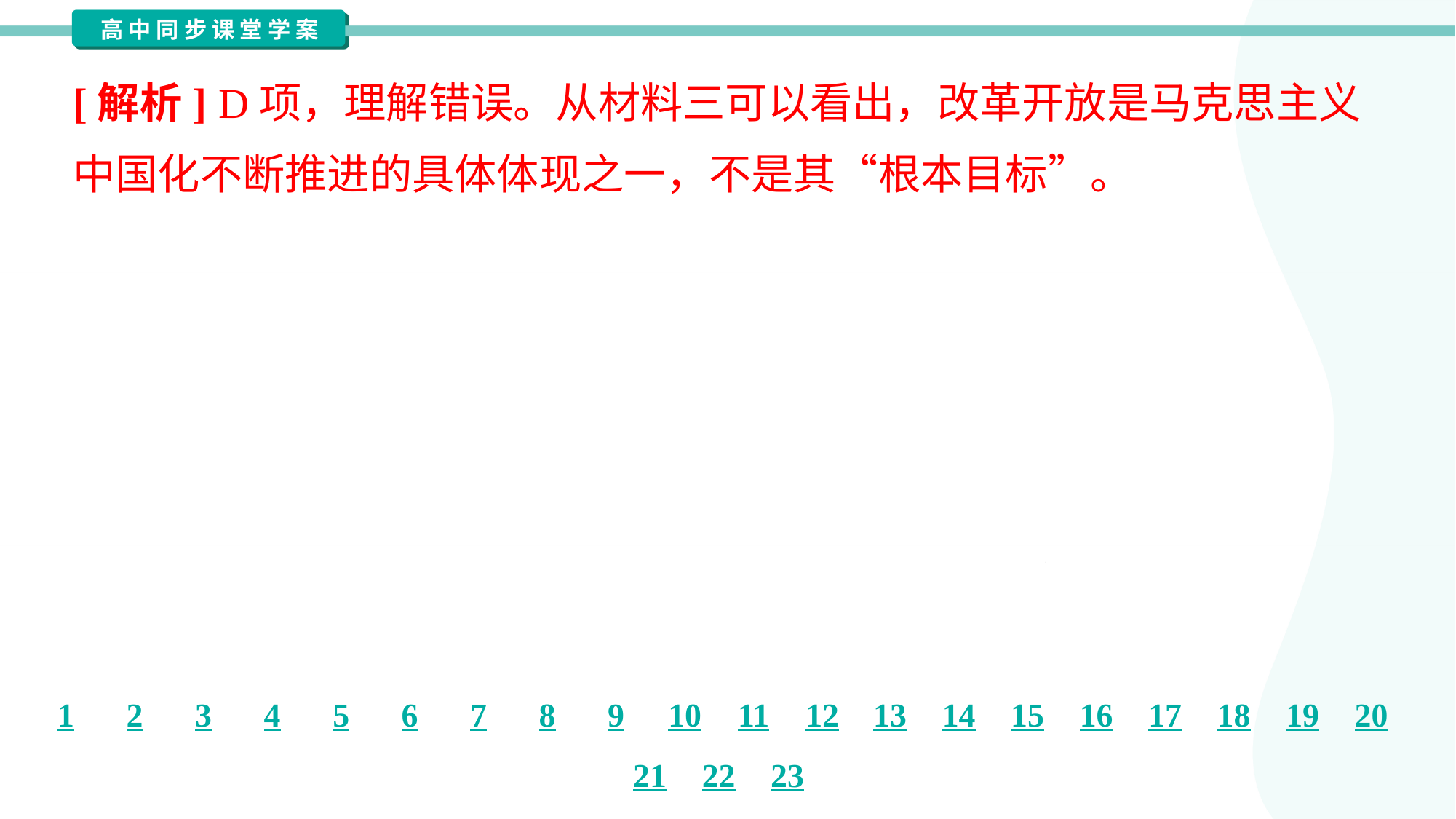

[解析] D项，理解错误。从材料三可以看出，改革开放是马克思主义
中国化不断推进的具体体现之一，不是其“根本目标”。